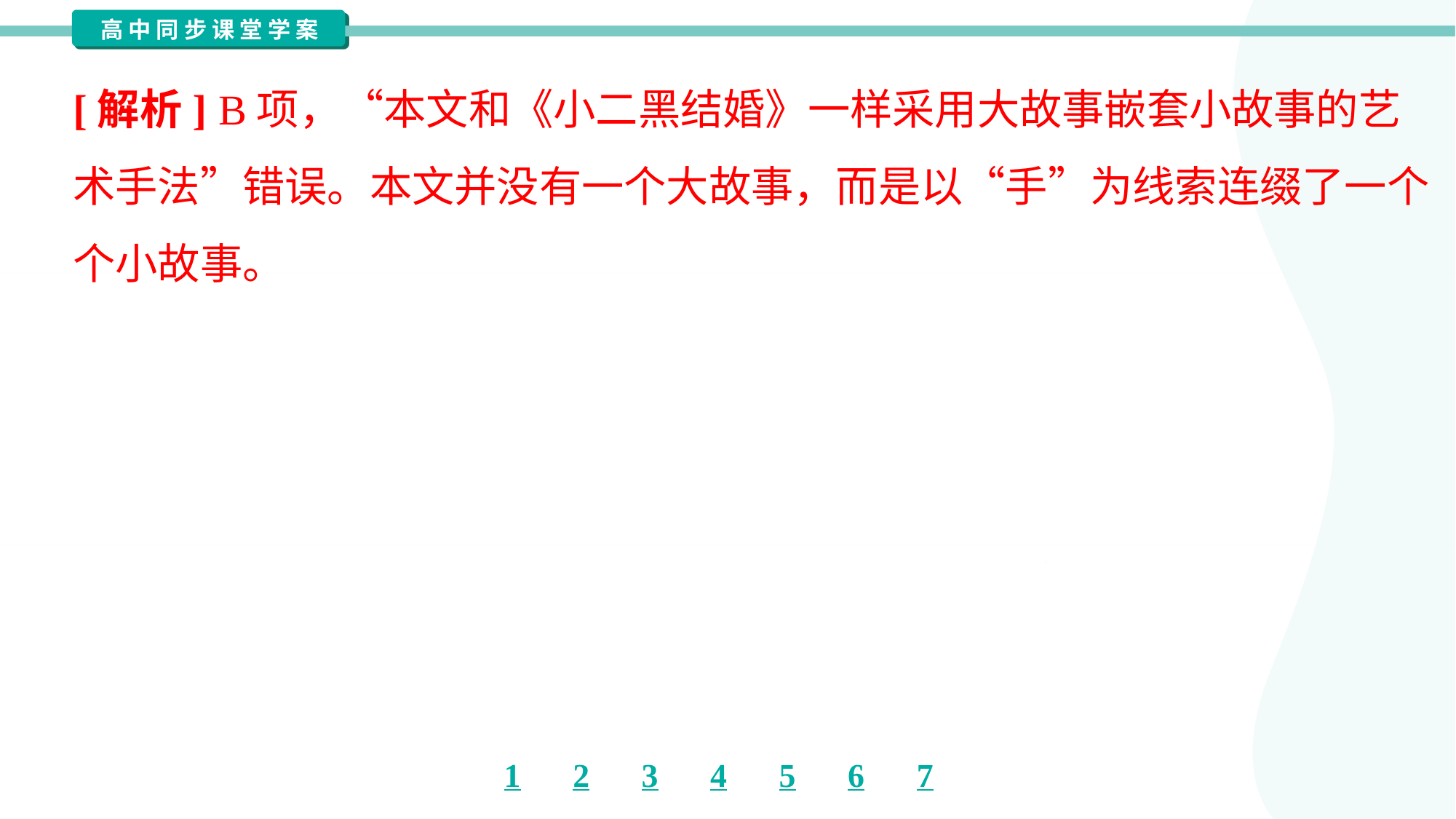

[解析] B项，“本文和《小二黑结婚》一样采用大故事嵌套小故事的艺
术手法”错误。本文并没有一个大故事，而是以“手”为线索连缀了一个
个小故事。